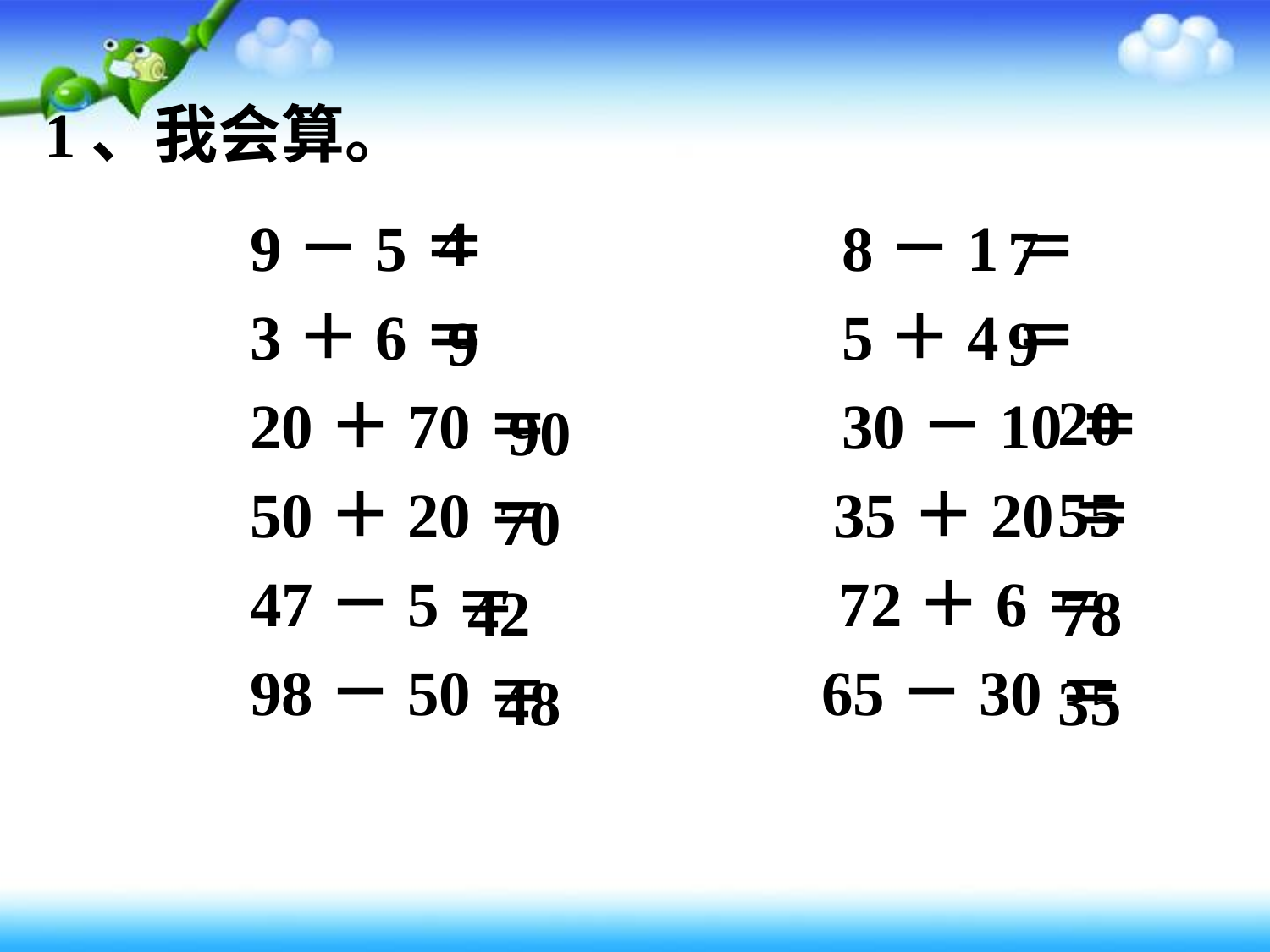

# 1、我会算。
4
　　9－5＝     　　　　 8－1＝
　　3＋6＝    　　　　  5＋4＝
　　20＋70＝ 　　　     30－10＝
　　50＋20＝ 　　　　35＋20＝
　　47－5＝   　　　     72＋6＝
　　98－50＝      　　   65－30＝
7

9
9
20
90
55
70
42
78
48
35